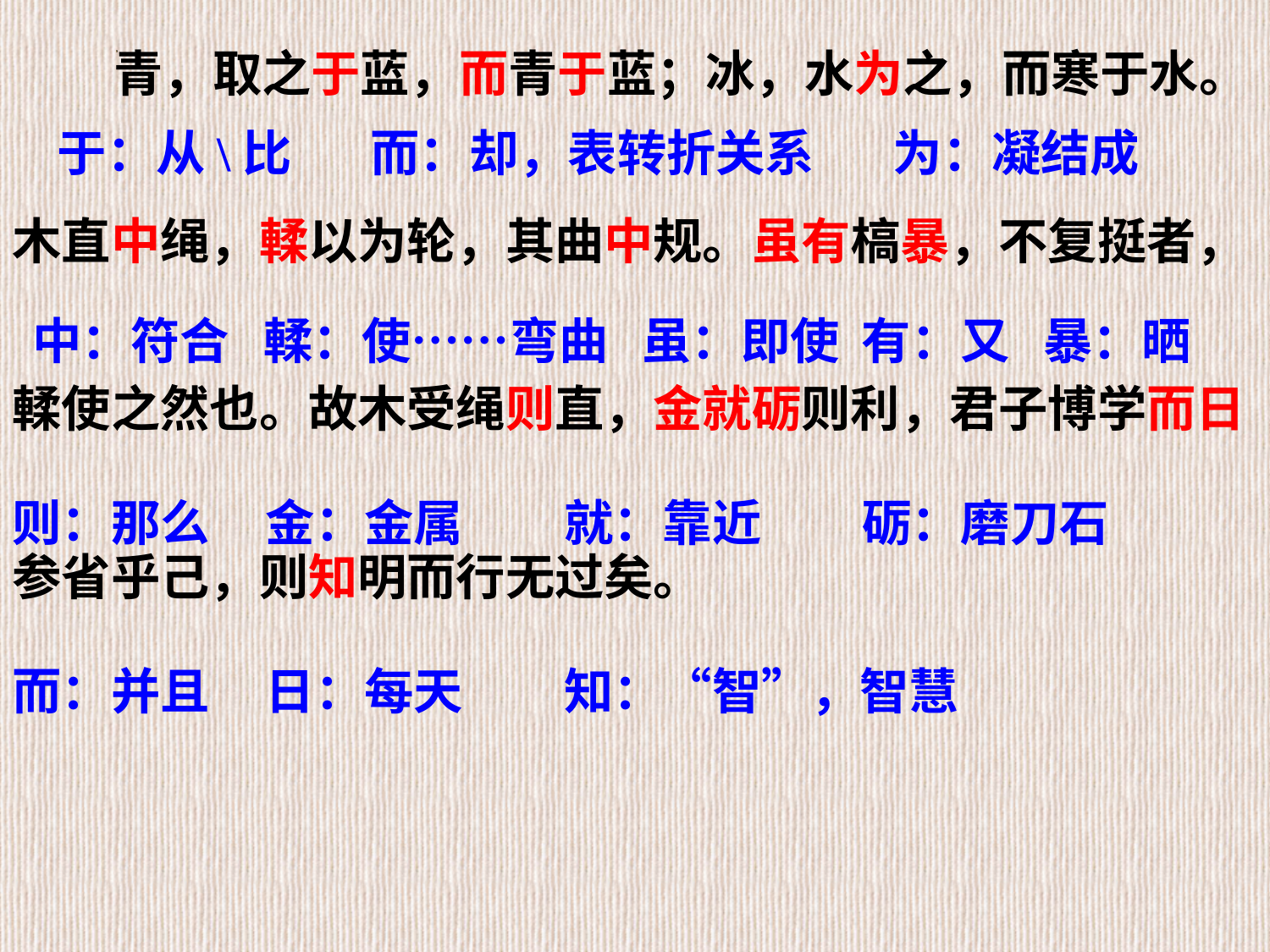

青，取之于蓝，而青于蓝；冰，水为之，而寒于水。

木直中绳，輮以为轮，其曲中规。虽有槁暴，不复挺者，

輮使之然也。故木受绳则直，金就砺则利，君子博学而日

参省乎己，则知明而行无过矣。
于：从\比       而：却，表转折关系       为：凝结成
中：符合   輮：使……弯曲   虽：即使  有：又   暴：晒
则：那么     金：金属         就：靠近         砺：磨刀石

而：并且     日：每天         知：“智”，智慧